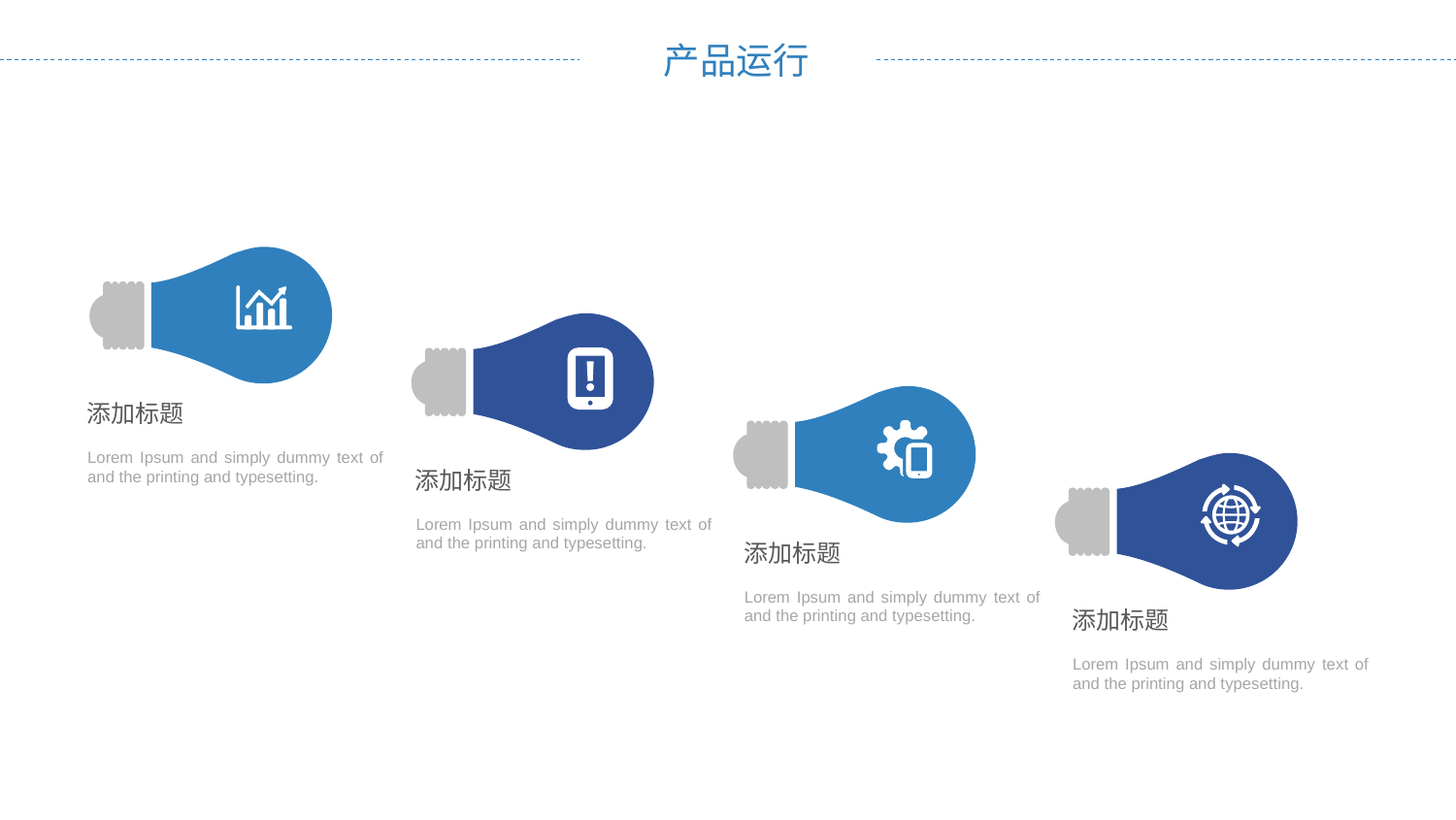

添加标题

Lorem Ipsum and simply dummy text of and the printing and typesetting.

添加标题

Lorem Ipsum and simply dummy text of and the printing and typesetting.
添加标题
Lorem Ipsum and simply dummy text of and the printing and typesetting.
添加标题
Lorem Ipsum and simply dummy text of and the printing and typesetting.